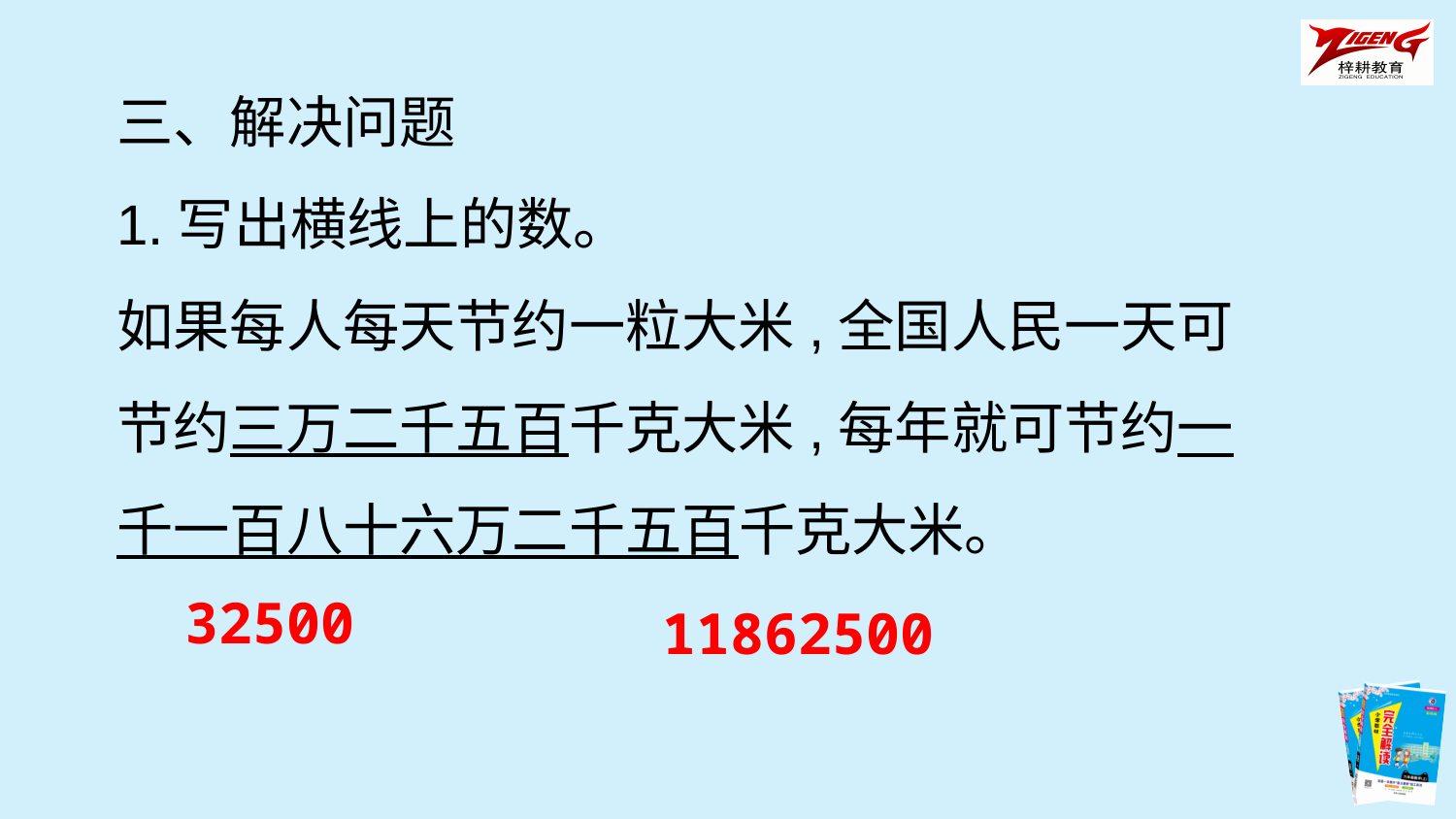

三、解决问题
1.写出横线上的数。
如果每人每天节约一粒大米,全国人民一天可节约三万二千五百千克大米,每年就可节约一千一百八十六万二千五百千克大米。
32500
11862500